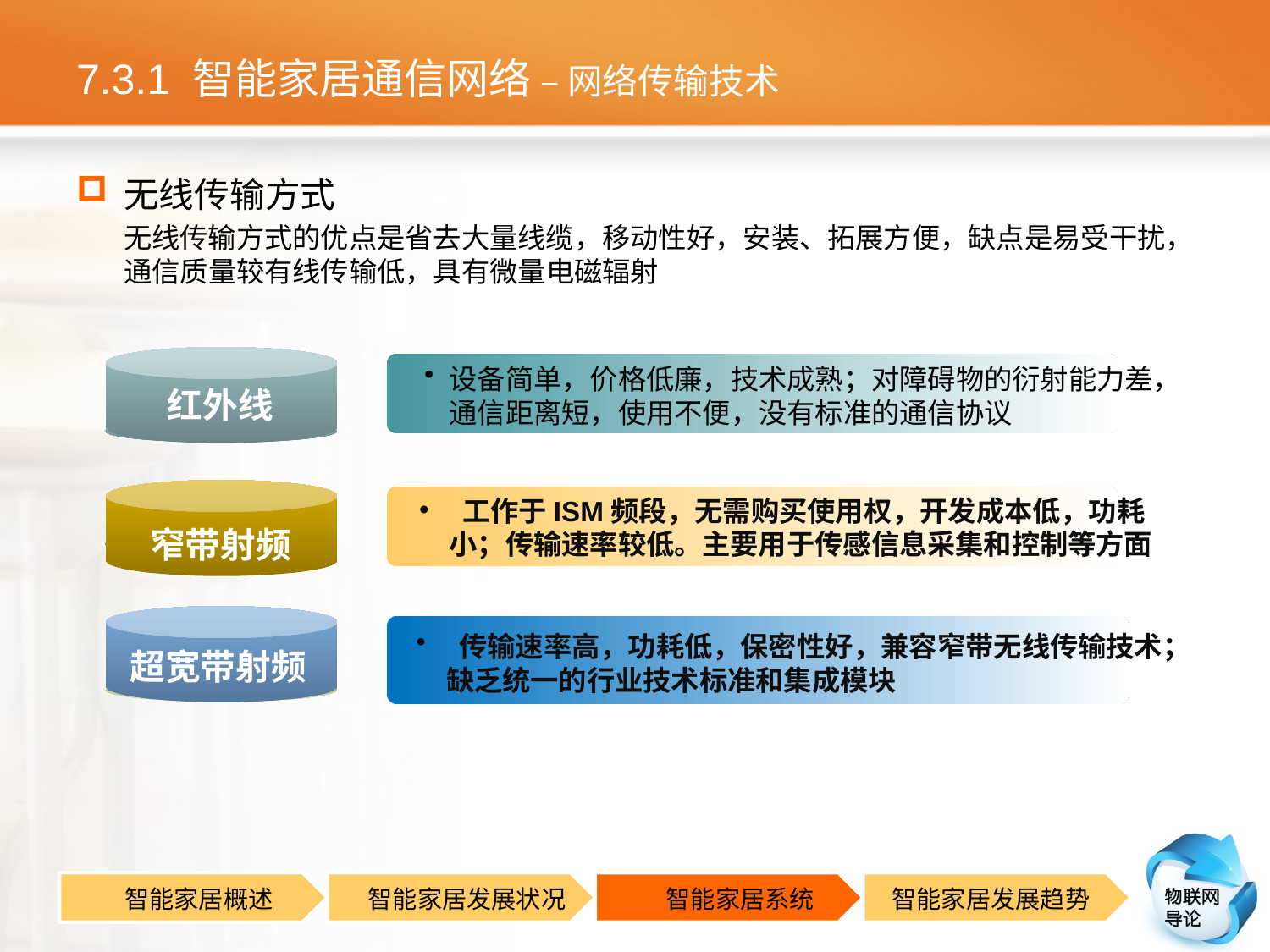

# 7.3.1 智能家居通信网络 – 网络传输技术
无线传输方式
无线传输方式的优点是省去大量线缆，移动性好，安装、拓展方便，缺点是易受干扰，通信质量较有线传输低，具有微量电磁辐射

设备简单，价格低廉，技术成熟；对障碍物的衍射能力差，通信距离短，使用不便，没有标准的通信协议
红外线

 工作于ISM频段，无需购买使用权，开发成本低，功耗小；传输速率较低。主要用于传感信息采集和控制等方面
窄带射频

 传输速率高，功耗低，保密性好，兼容窄带无线传输技术；缺乏统一的行业技术标准和集成模块
超宽带射频